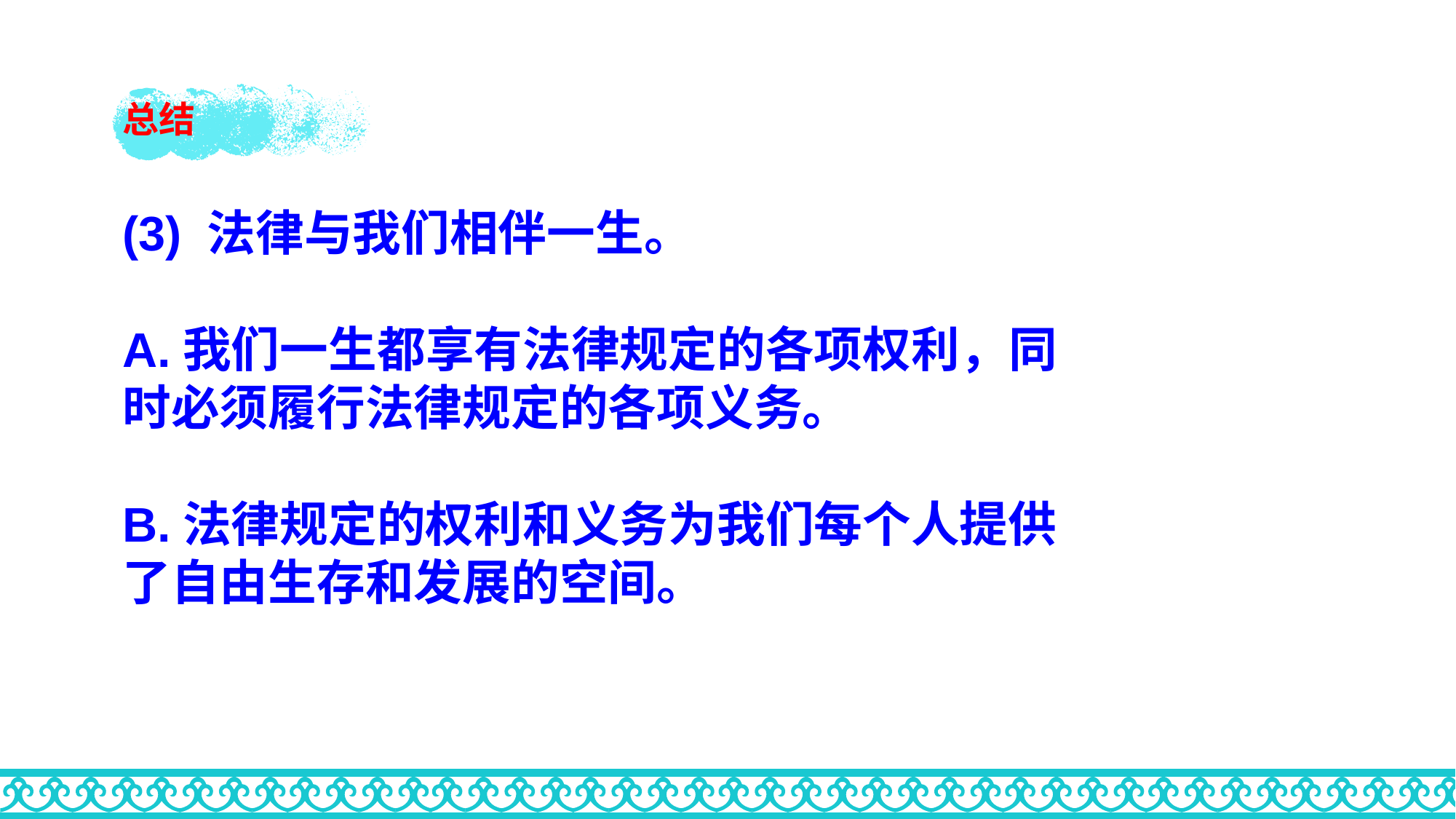

# 总结
(3) 法律与我们相伴一生。

A.我们一生都享有法律规定的各项权利，同时必须履行法律规定的各项义务。

B.法律规定的权利和义务为我们每个人提供了自由生存和发展的空间。